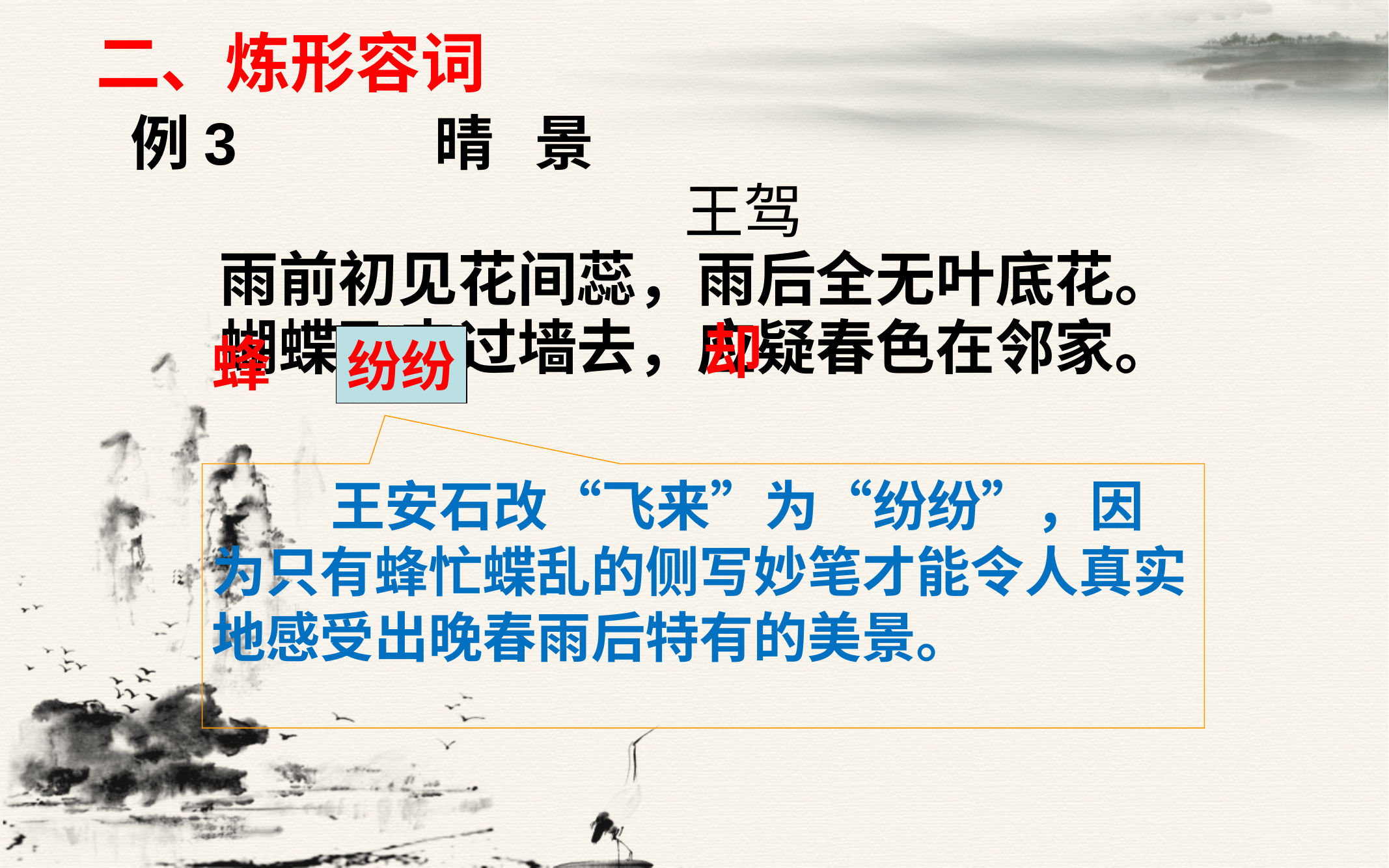

二、炼形容词
例3           晴   景
      王驾
雨前初见花间蕊，雨后全无叶底花。
蝴蝶飞来过墙去，应疑春色在邻家。
却
蜂
纷纷
        王安石改“飞来”为“纷纷”，因为只有蜂忙蝶乱的侧写妙笔才能令人真实地感受出晚春雨后特有的美景。